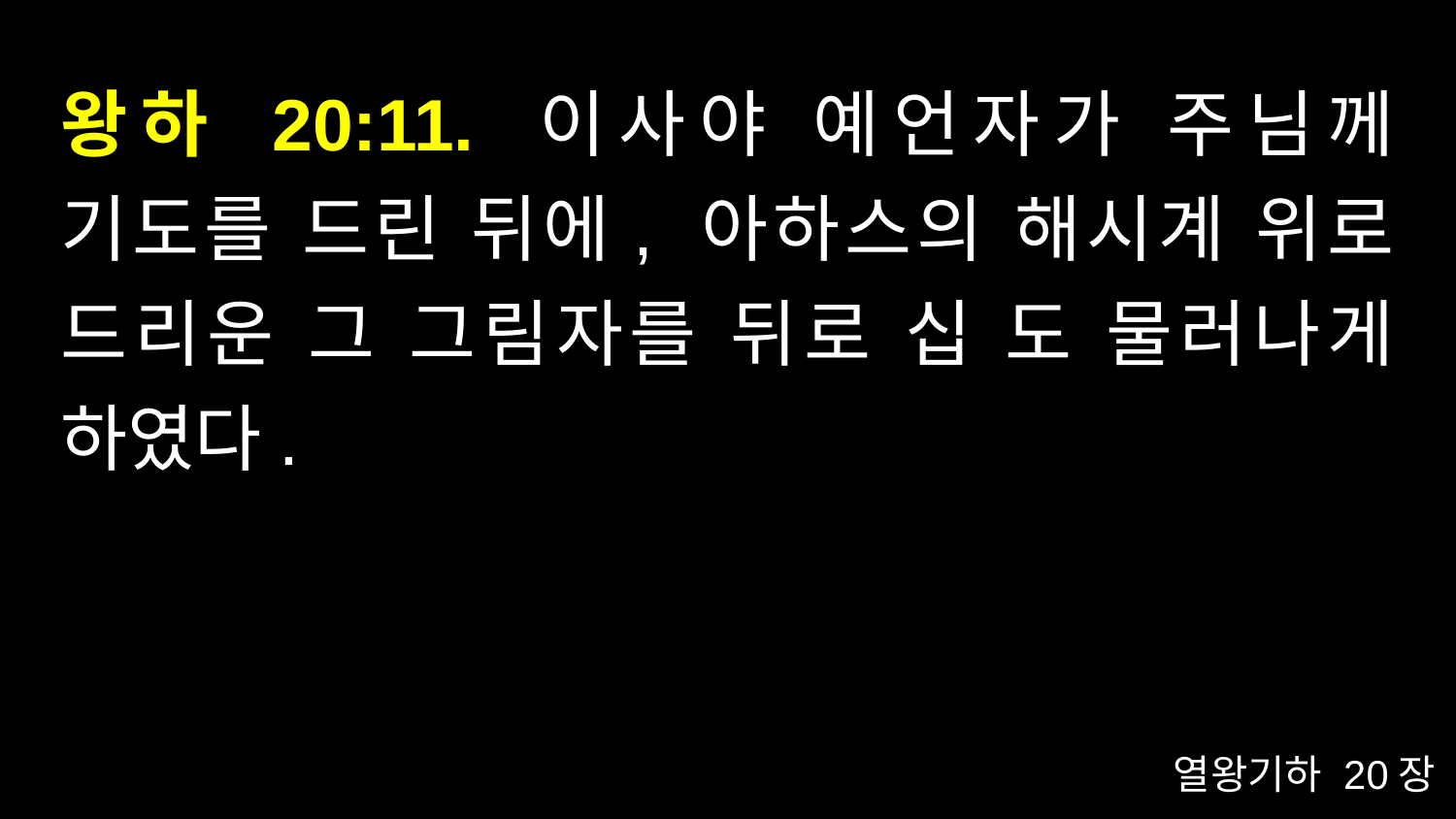

# 왕하 20:11. 이사야 예언자가 주님께 기도를 드린 뒤에, 아하스의 해시계 위로 드리운 그 그림자를 뒤로 십 도 물러나게 하였다.
열왕기하 20장